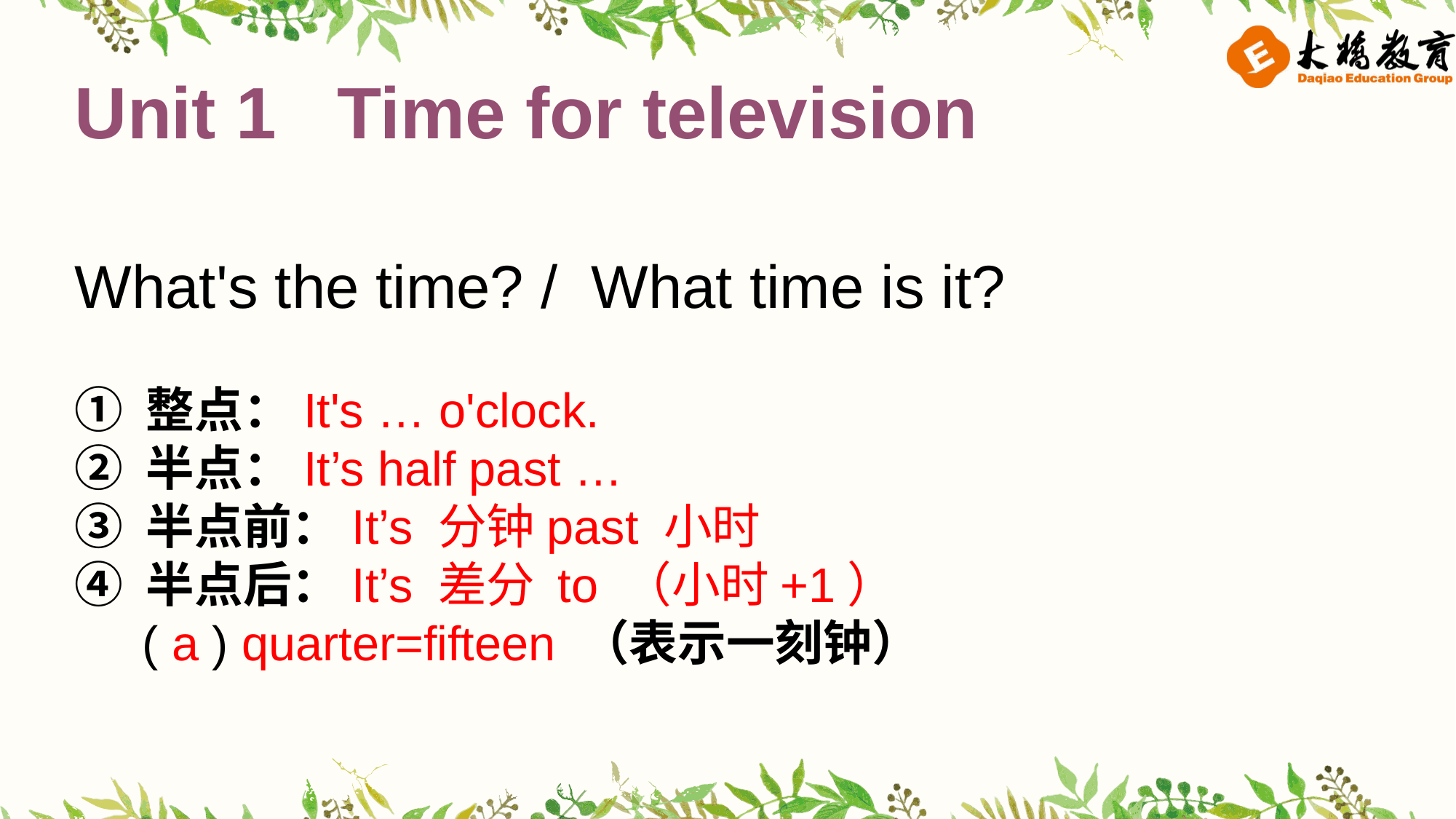

Unit 1   Time for television

What's the time? /  What time is it?

① 整点：It's … o'clock.
② 半点：It’s half past …
③ 半点前：It’s 分钟past 小时
④ 半点后：It’s 差分 to （小时+1）
     ( a ) quarter=fifteen （表示一刻钟）